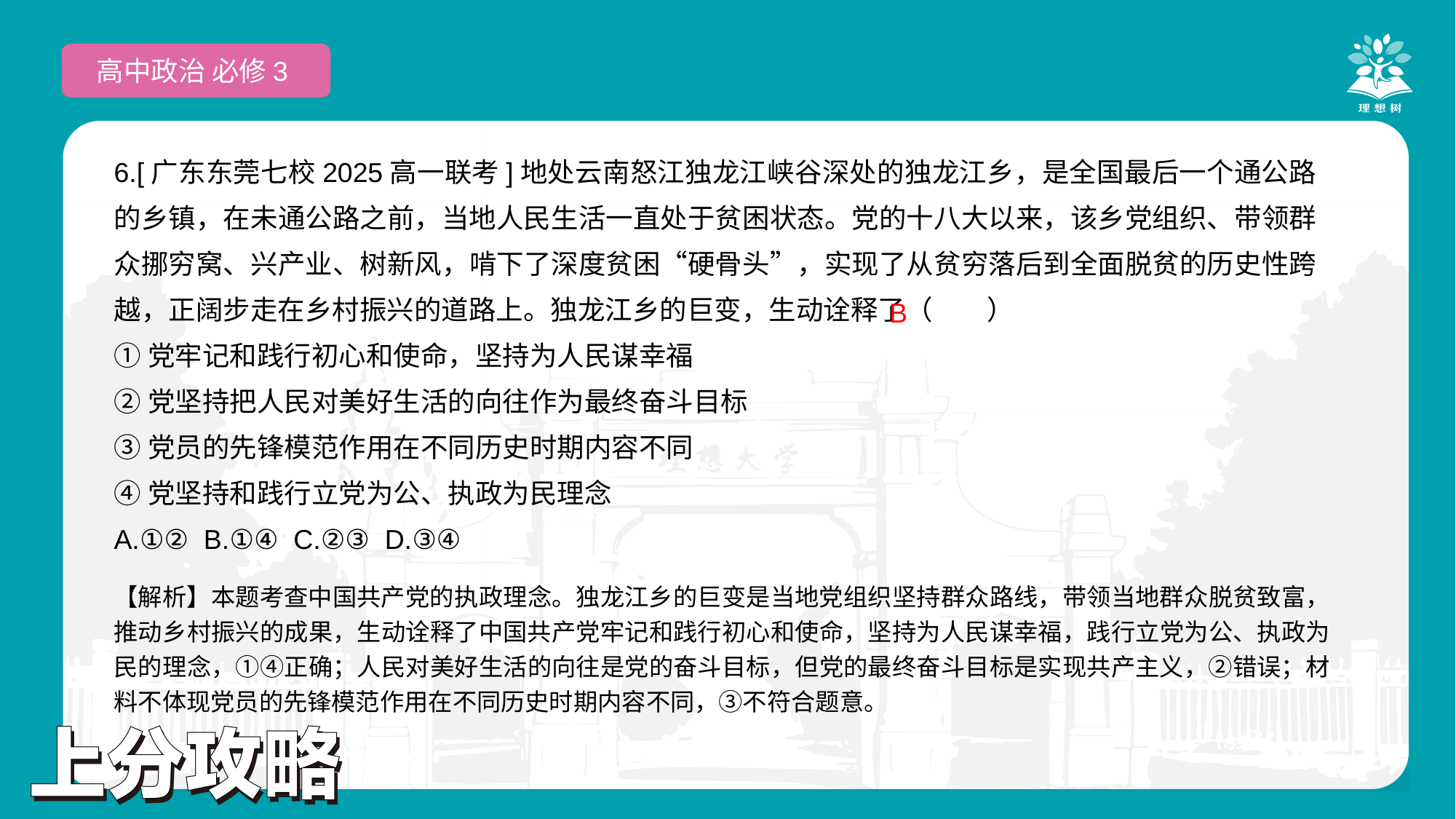

高中政治 必修3
6.[广东东莞七校2025高一联考]地处云南怒江独龙江峡谷深处的独龙江乡，是全国最后一个通公路的乡镇，在未通公路之前，当地人民生活一直处于贫困状态。党的十八大以来，该乡党组织、带领群众挪穷窝、兴产业、树新风，啃下了深度贫困“硬骨头”，实现了从贫穷落后到全面脱贫的历史性跨越，正阔步走在乡村振兴的道路上。独龙江乡的巨变，生动诠释了（　　）
①党牢记和践行初心和使命，坚持为人民谋幸福
②党坚持把人民对美好生活的向往作为最终奋斗目标
③党员的先锋模范作用在不同历史时期内容不同
④党坚持和践行立党为公、执政为民理念
A.①②  B.①④  C.②③  D.③④
B
【解析】本题考查中国共产党的执政理念。独龙江乡的巨变是当地党组织坚持群众路线，带领当地群众脱贫致富，推动乡村振兴的成果，生动诠释了中国共产党牢记和践行初心和使命，坚持为人民谋幸福，践行立党为公、执政为民的理念，①④正确；人民对美好生活的向往是党的奋斗目标，但党的最终奋斗目标是实现共产主义，②错误；材料不体现党员的先锋模范作用在不同历史时期内容不同，③不符合题意。